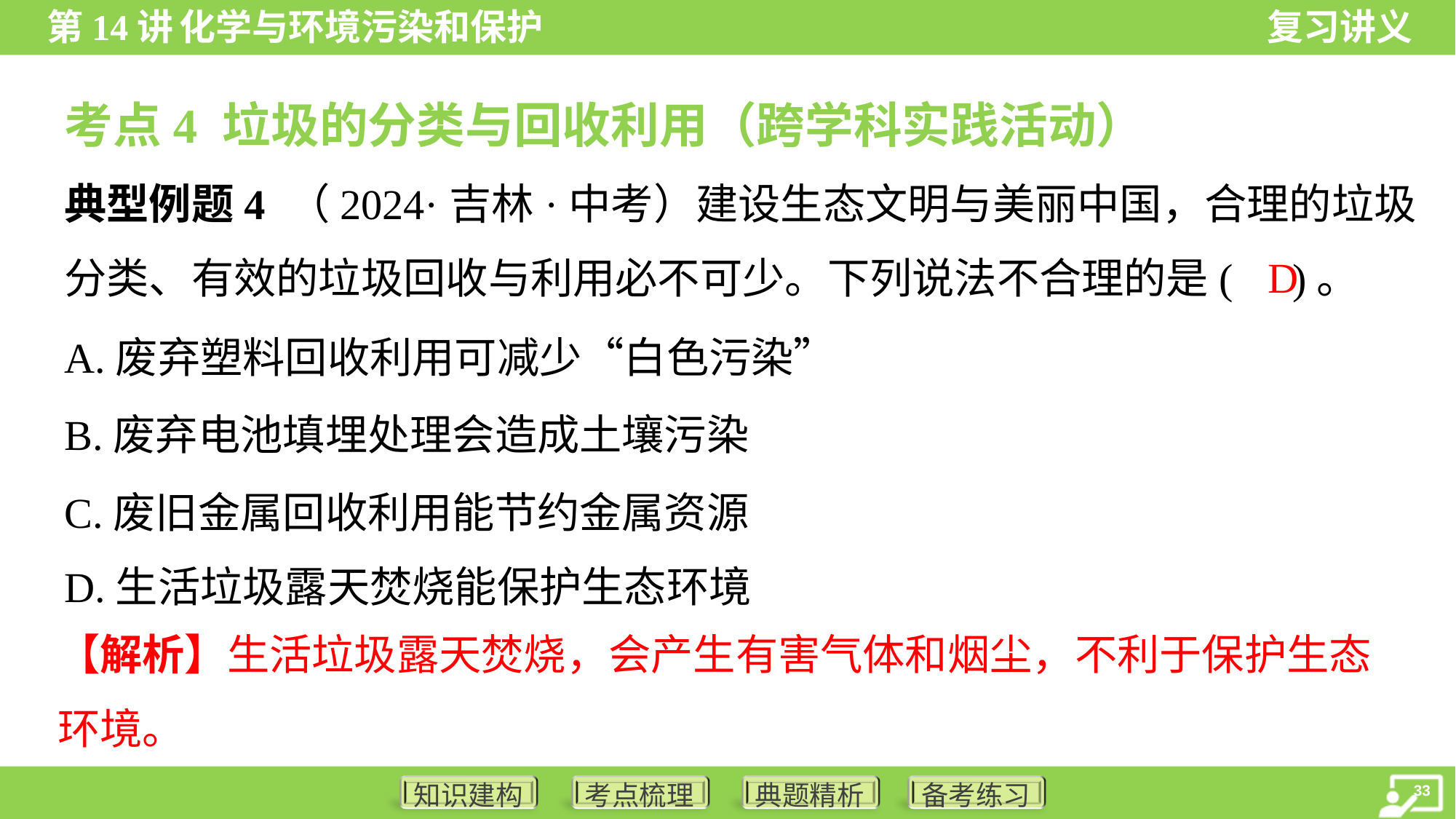

考点4 垃圾的分类与回收利用（跨学科实践活动）
典型例题4 （2024·吉林·中考）建设生态文明与美丽中国，合理的垃圾
分类、有效的垃圾回收与利用必不可少。下列说法不合理的是(     )。
D
A.废弃塑料回收利用可减少“白色污染”
B.废弃电池填埋处理会造成土壤污染
C.废旧金属回收利用能节约金属资源
D.生活垃圾露天焚烧能保护生态环境
【解析】生活垃圾露天焚烧，会产生有害气体和烟尘，不利于保护生态
环境。